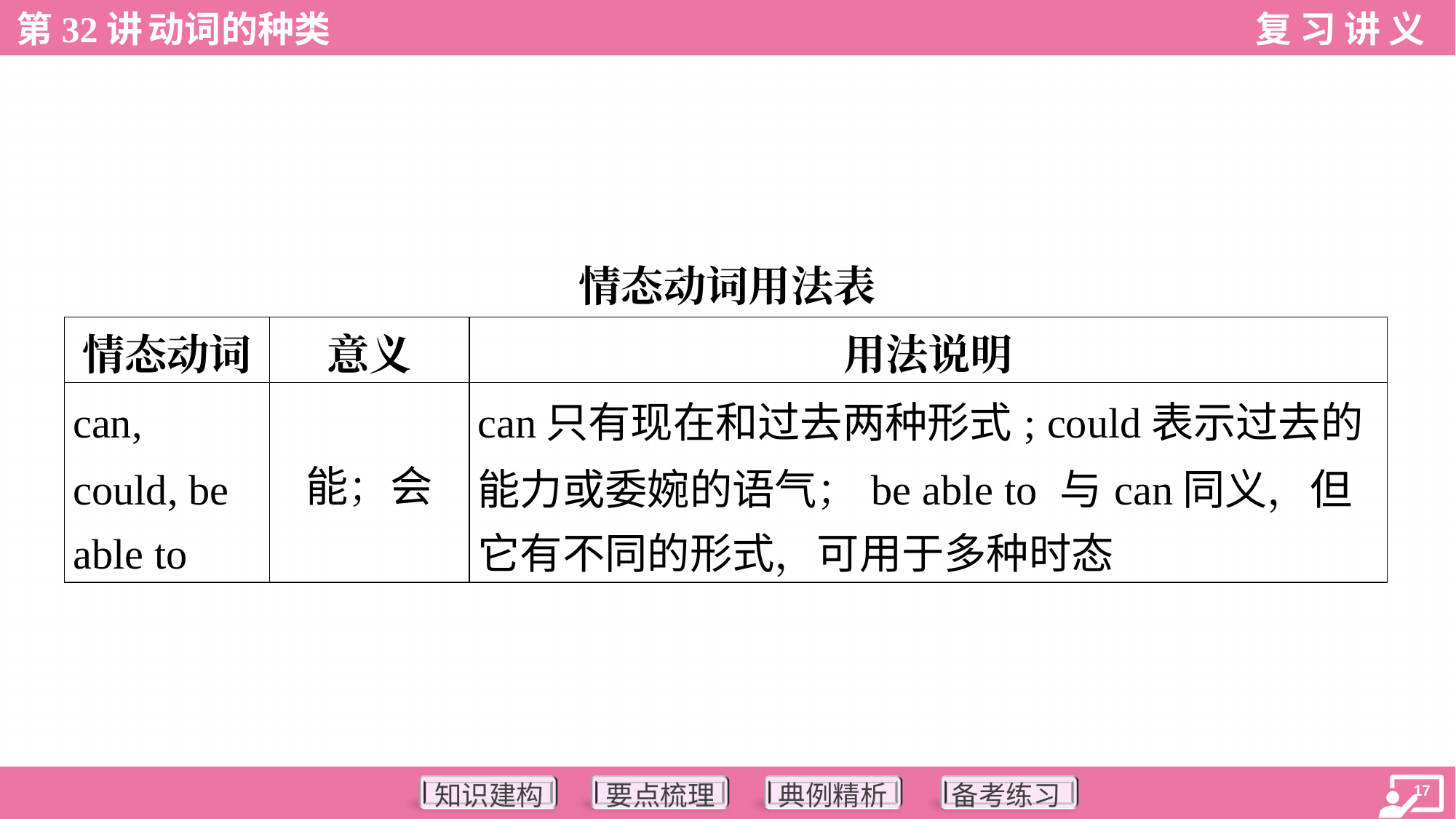

情态动词用法表
| 情态动词 | 意义 | 用法说明 |
| --- | --- | --- |
| can, could, be able to | 能；会 | can只有现在和过去两种形式; could表示过去的 能力或委婉的语气；be able to 与can同义，但 它有不同的形式，可用于多种时态 |